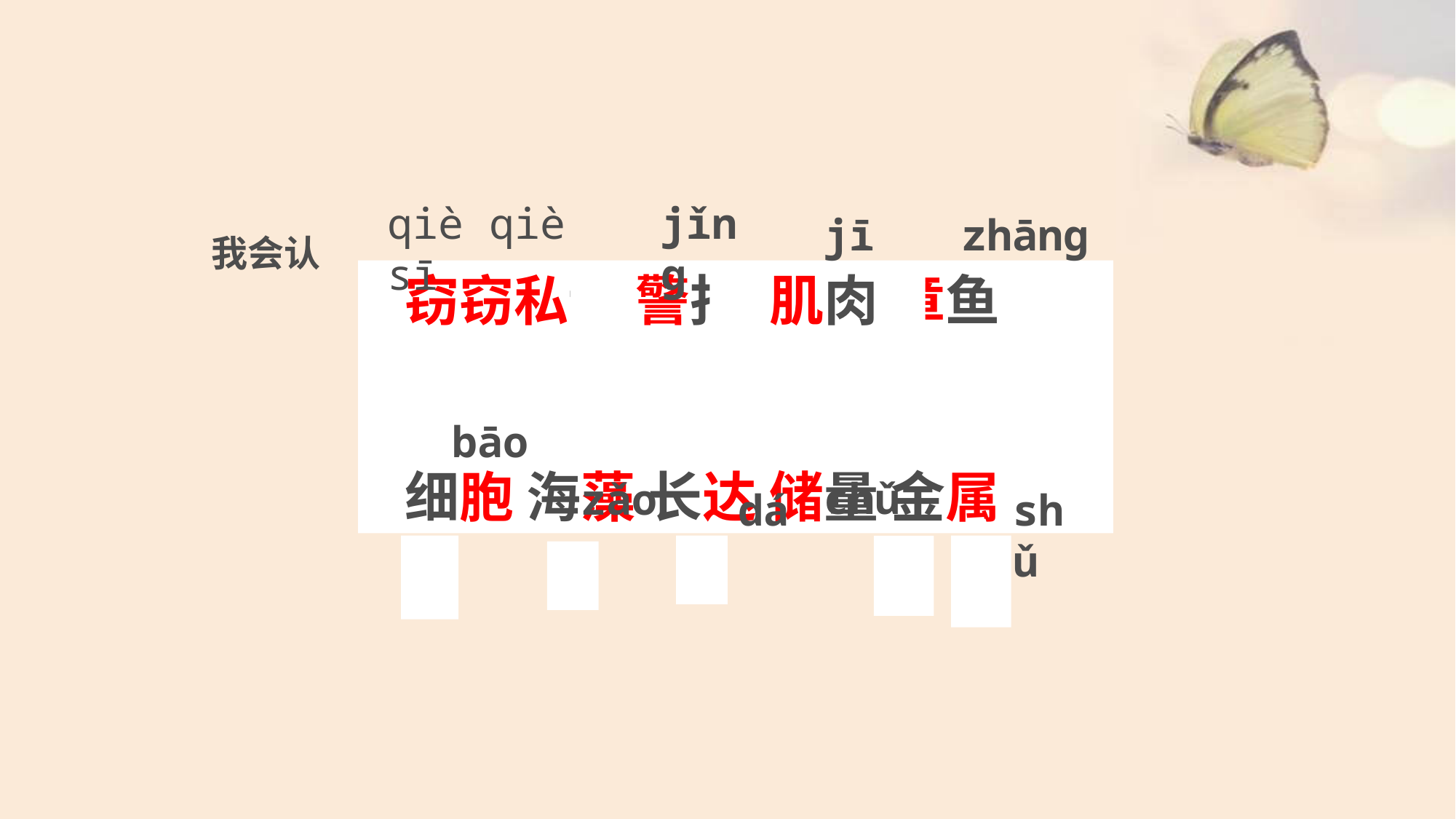

qiè qiè sī
jǐnɡ
jī
zhānɡ
我会认
窃窃私语 警报  肌肉 章鱼

细胞 海藻 长达 储量 金属

bāo
chǔ
zǎo
dá
shǔ